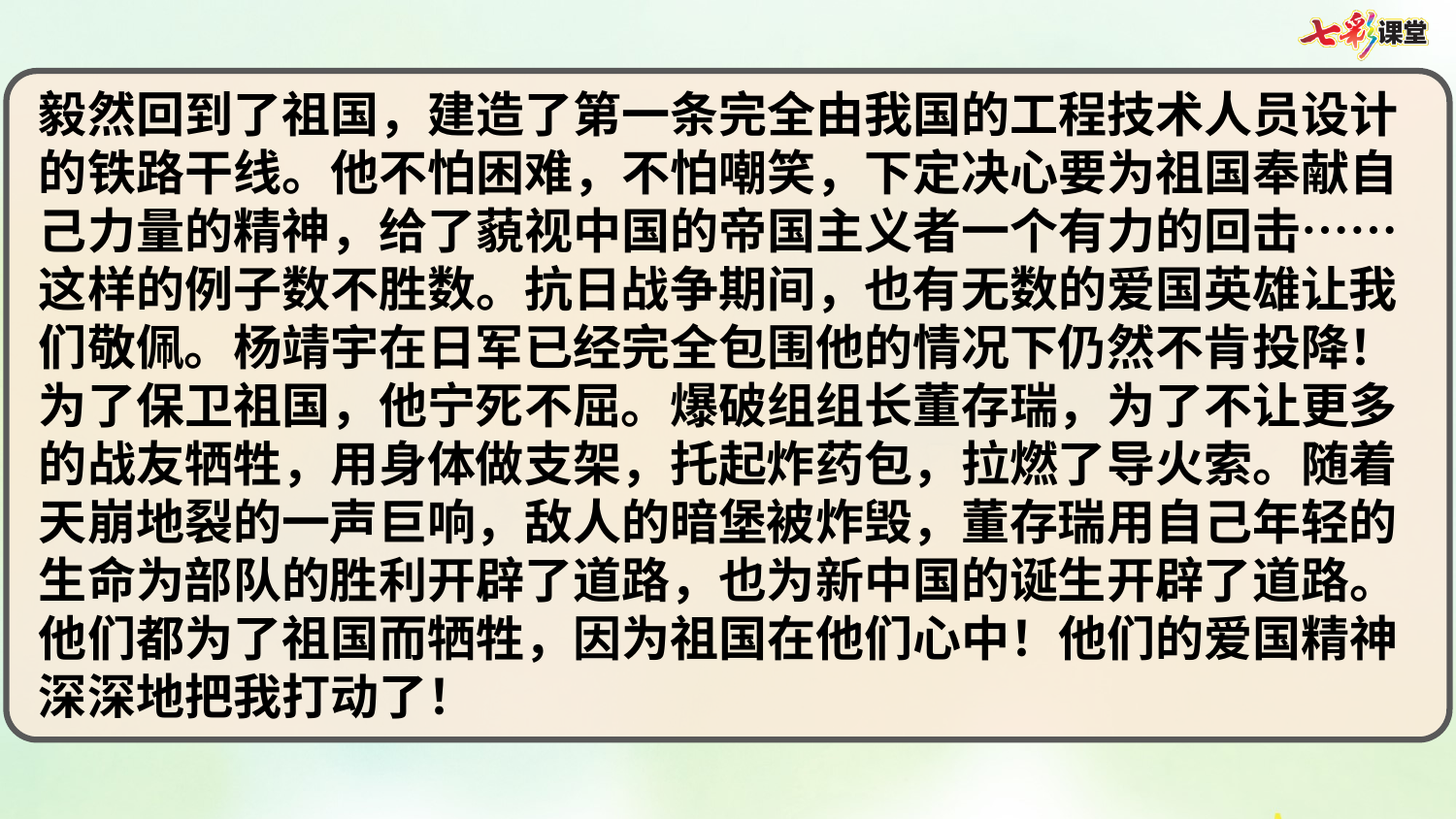

毅然回到了祖国，建造了第一条完全由我国的工程技术人员设计的铁路干线。他不怕困难，不怕嘲笑，下定决心要为祖国奉献自己力量的精神，给了藐视中国的帝国主义者一个有力的回击……这样的例子数不胜数。抗日战争期间，也有无数的爱国英雄让我们敬佩。杨靖宇在日军已经完全包围他的情况下仍然不肯投降！为了保卫祖国，他宁死不屈。爆破组组长董存瑞，为了不让更多的战友牺牲，用身体做支架，托起炸药包，拉燃了导火索。随着天崩地裂的一声巨响，敌人的暗堡被炸毁，董存瑞用自己年轻的生命为部队的胜利开辟了道路，也为新中国的诞生开辟了道路。他们都为了祖国而牺牲，因为祖国在他们心中！他们的爱国精神深深地把我打动了！